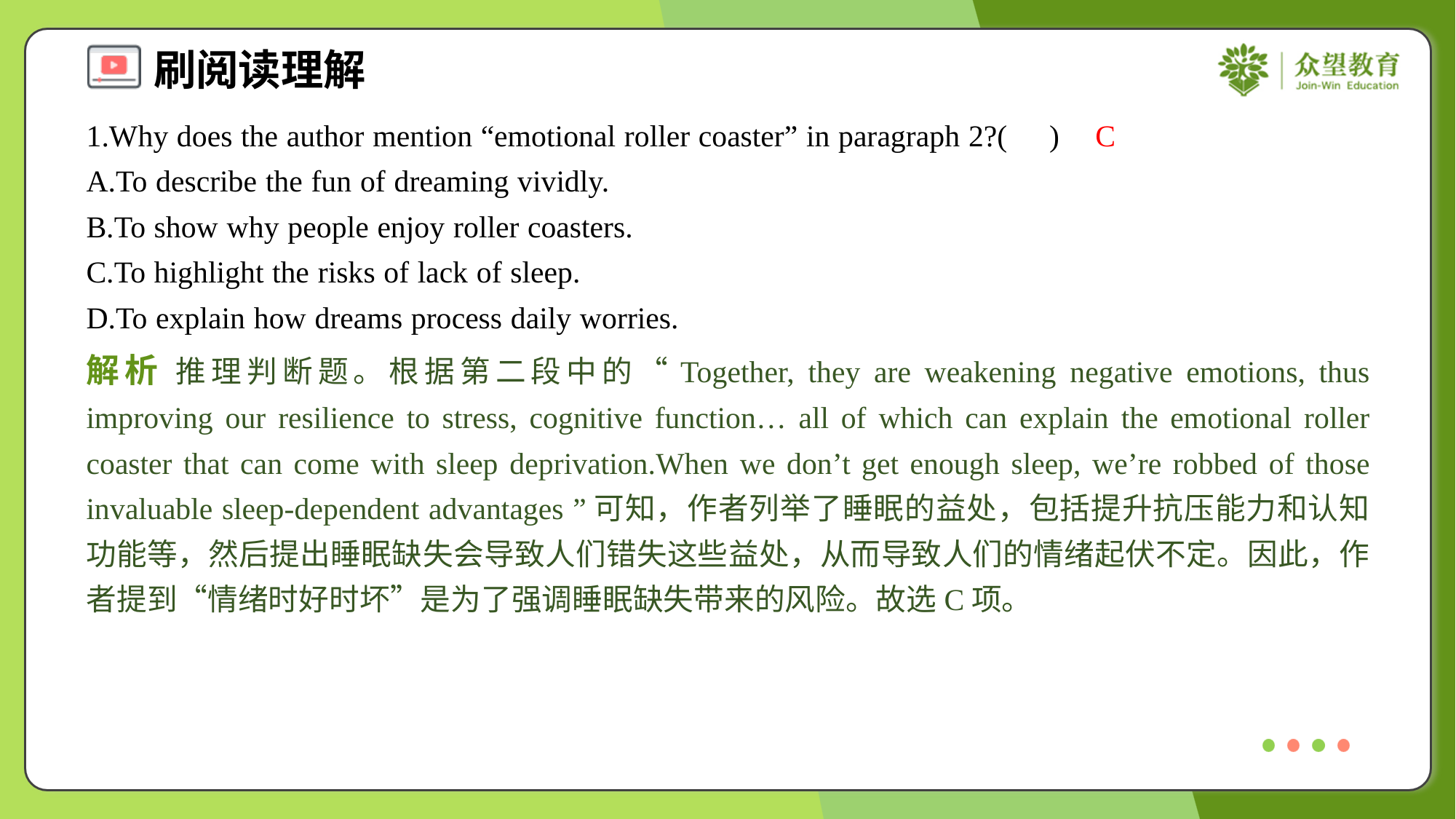

1.Why does the author mention “emotional roller coaster” in paragraph 2?(     )
C
A.To describe the fun of dreaming vividly.
B.To show why people enjoy roller coasters.
C.To highlight the risks of lack of sleep.
D.To explain how dreams process daily worries.
解析 推理判断题。根据第二段中的“Together, they are weakening negative emotions, thus improving our resilience to stress, cognitive function… all of which can explain the emotional roller coaster that can come with sleep deprivation.When we don’t get enough sleep, we’re robbed of those invaluable sleep-dependent advantages ”可知，作者列举了睡眠的益处，包括提升抗压能力和认知功能等，然后提出睡眠缺失会导致人们错失这些益处，从而导致人们的情绪起伏不定。因此，作者提到“情绪时好时坏”是为了强调睡眠缺失带来的风险。故选C项。